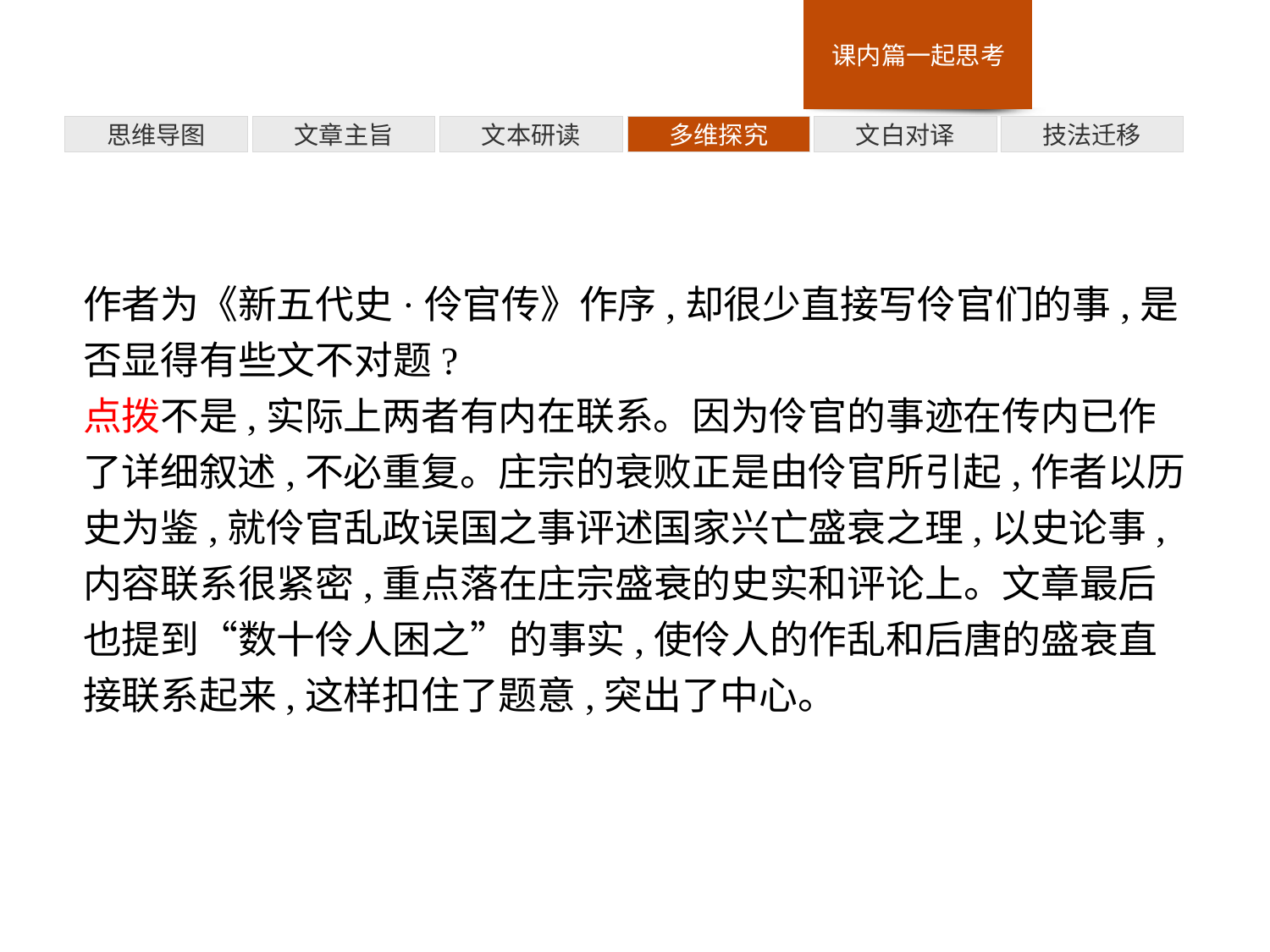

多维探究
思维导图
文章主旨
文本研读
文白对译
技法迁移
作者为《新五代史·伶官传》作序,却很少直接写伶官们的事,是否显得有些文不对题?
点拨不是,实际上两者有内在联系。因为伶官的事迹在传内已作了详细叙述,不必重复。庄宗的衰败正是由伶官所引起,作者以历史为鉴,就伶官乱政误国之事评述国家兴亡盛衰之理,以史论事,内容联系很紧密,重点落在庄宗盛衰的史实和评论上。文章最后也提到“数十伶人困之”的事实,使伶人的作乱和后唐的盛衰直接联系起来,这样扣住了题意,突出了中心。